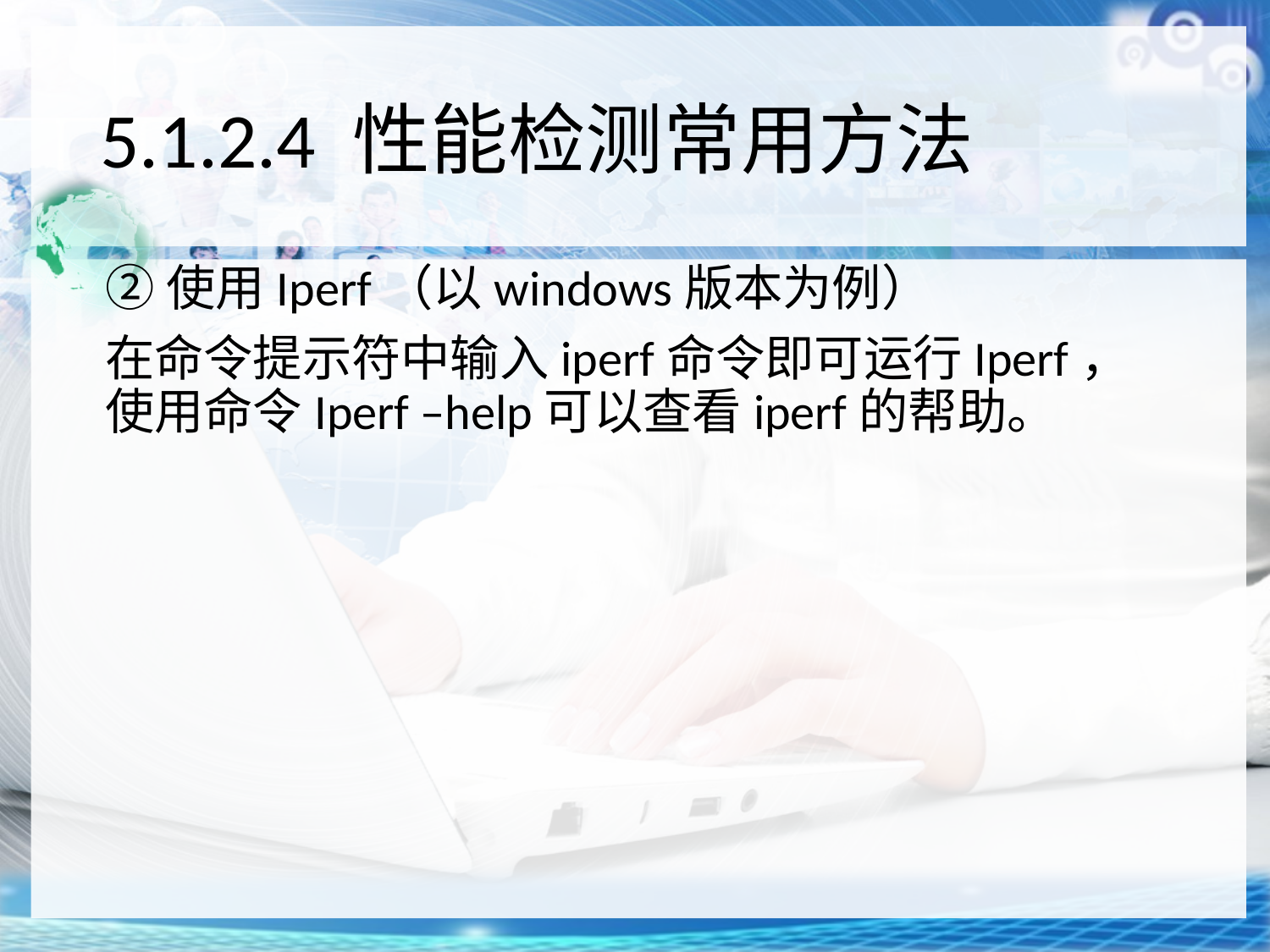

# 5.1.2.4 性能检测常用方法
②使用Iperf（以windows版本为例）
在命令提示符中输入iperf命令即可运行Iperf，使用命令Iperf –help可以查看iperf的帮助。